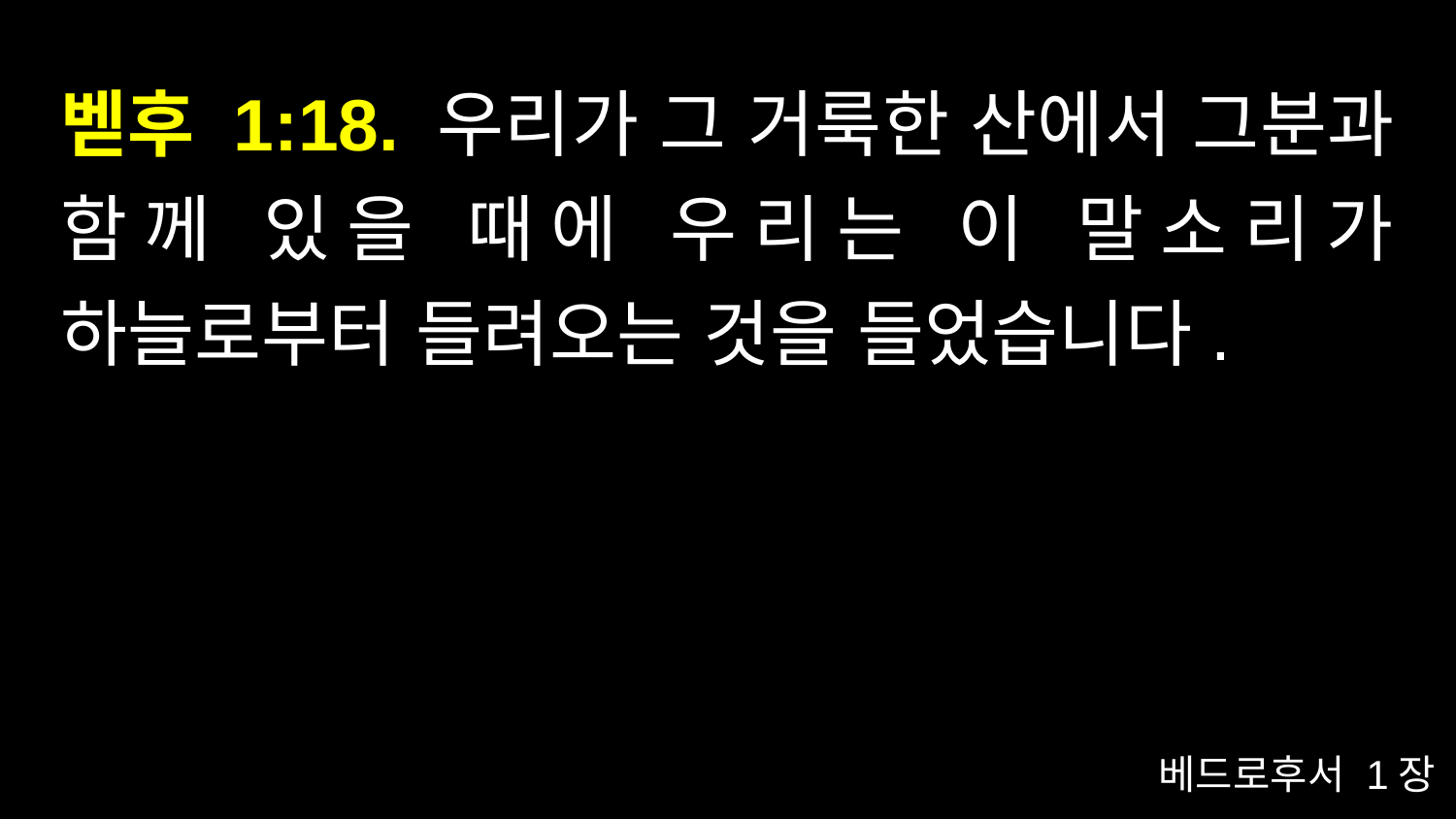

# 벧후 1:18. 우리가 그 거룩한 산에서 그분과 함께 있을 때에 우리는 이 말소리가 하늘로부터 들려오는 것을 들었습니다.
베드로후서 1장